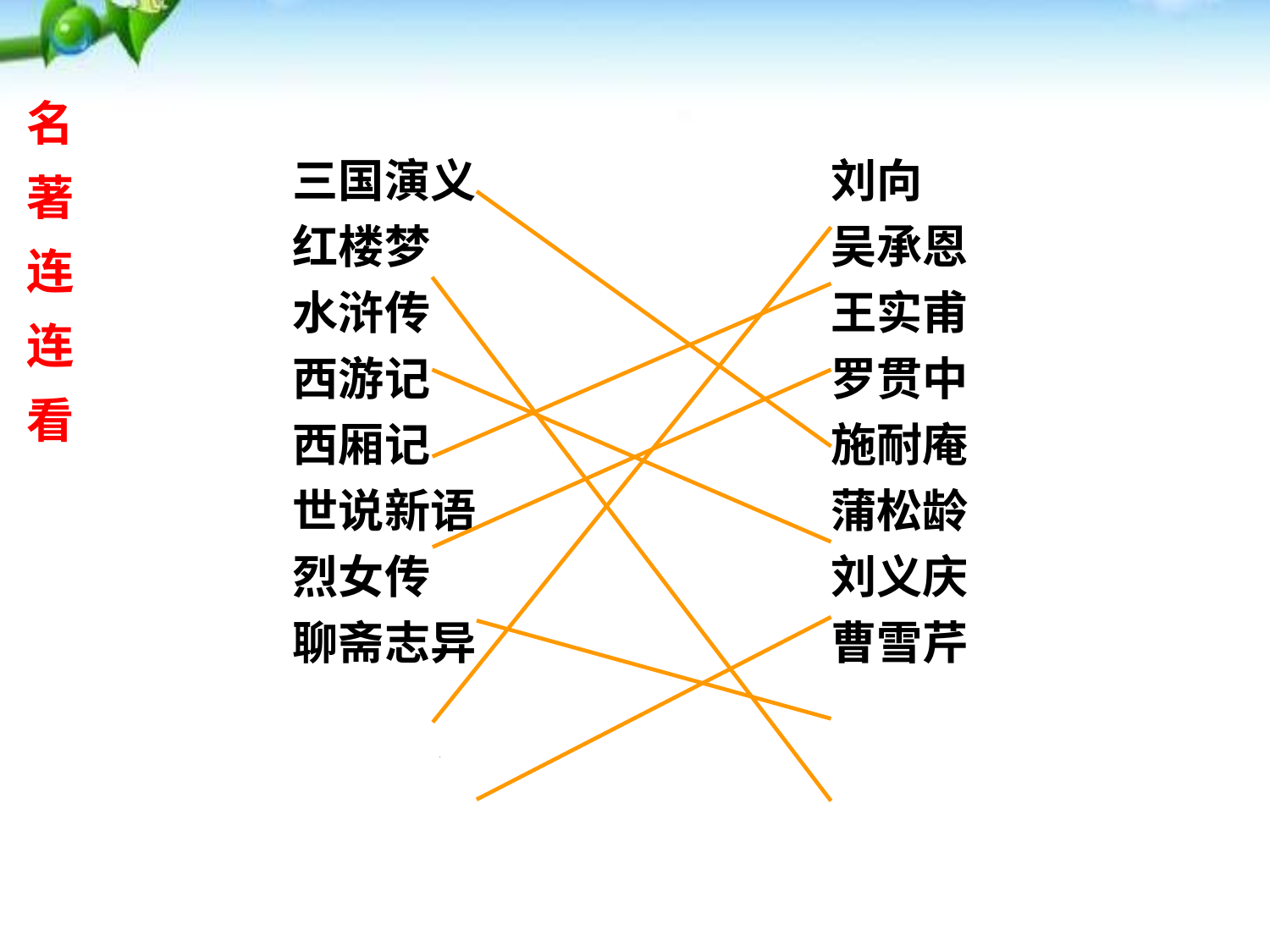

名著连连看
三国演义
红楼梦
水浒传
西游记
西厢记
世说新语
烈女传
聊斋志异
刘向
吴承恩
王实甫
罗贯中
施耐庵
蒲松龄
刘义庆
曹雪芹